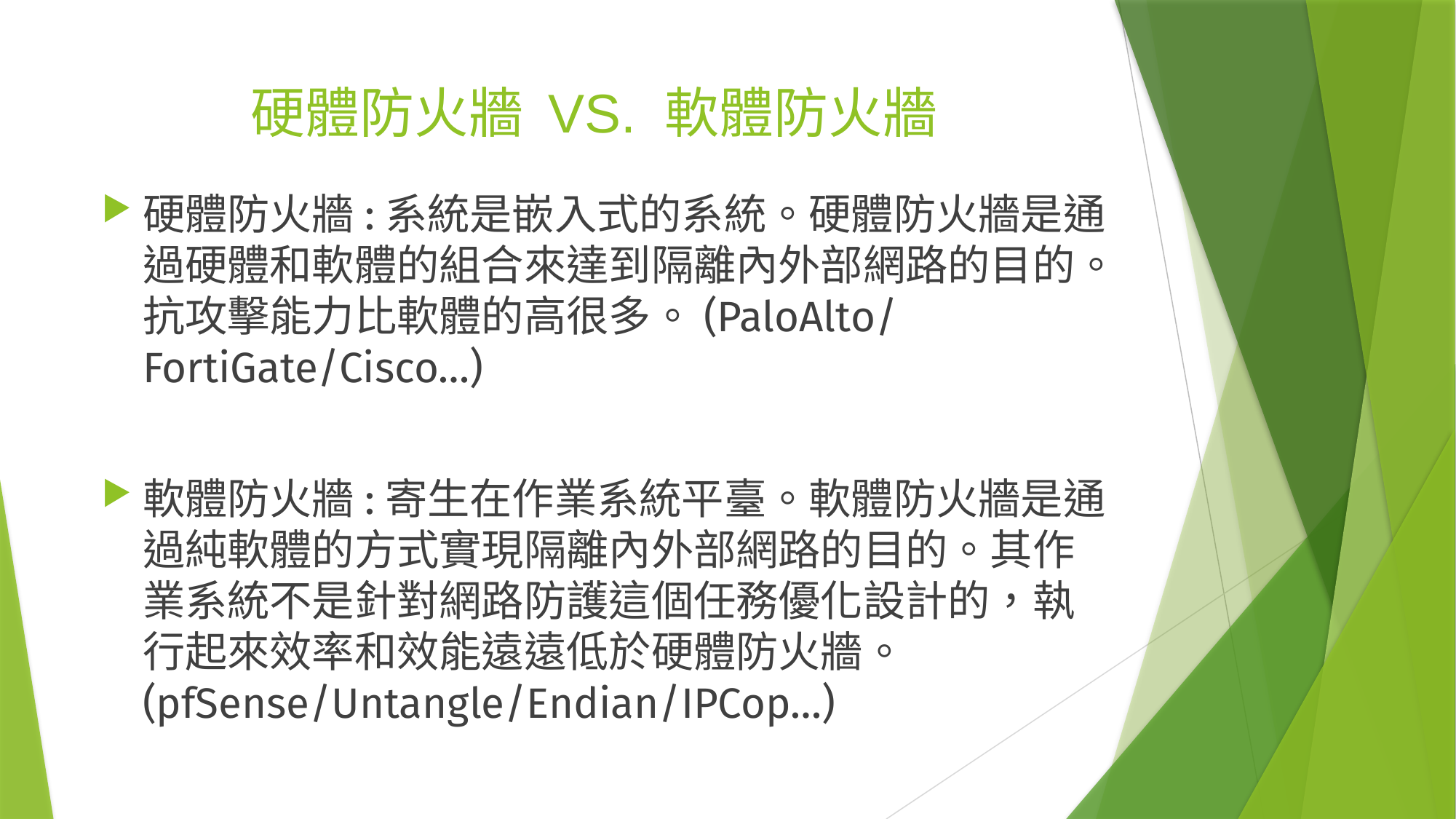

# 硬體防火牆 VS. 軟體防火牆
硬體防火牆:系統是嵌入式的系統。硬體防火牆是通過硬體和軟體的組合來達到隔離內外部網路的目的。抗攻擊能力比軟體的高很多。(PaloAlto/FortiGate/Cisco…)

軟體防火牆:寄生在作業系統平臺。軟體防火牆是通過純軟體的方式實現隔離內外部網路的目的。其作業系統不是針對網路防護這個任務優化設計的，執行起來效率和效能遠遠低於硬體防火牆。(pfSense/Untangle/Endian/IPCop…)